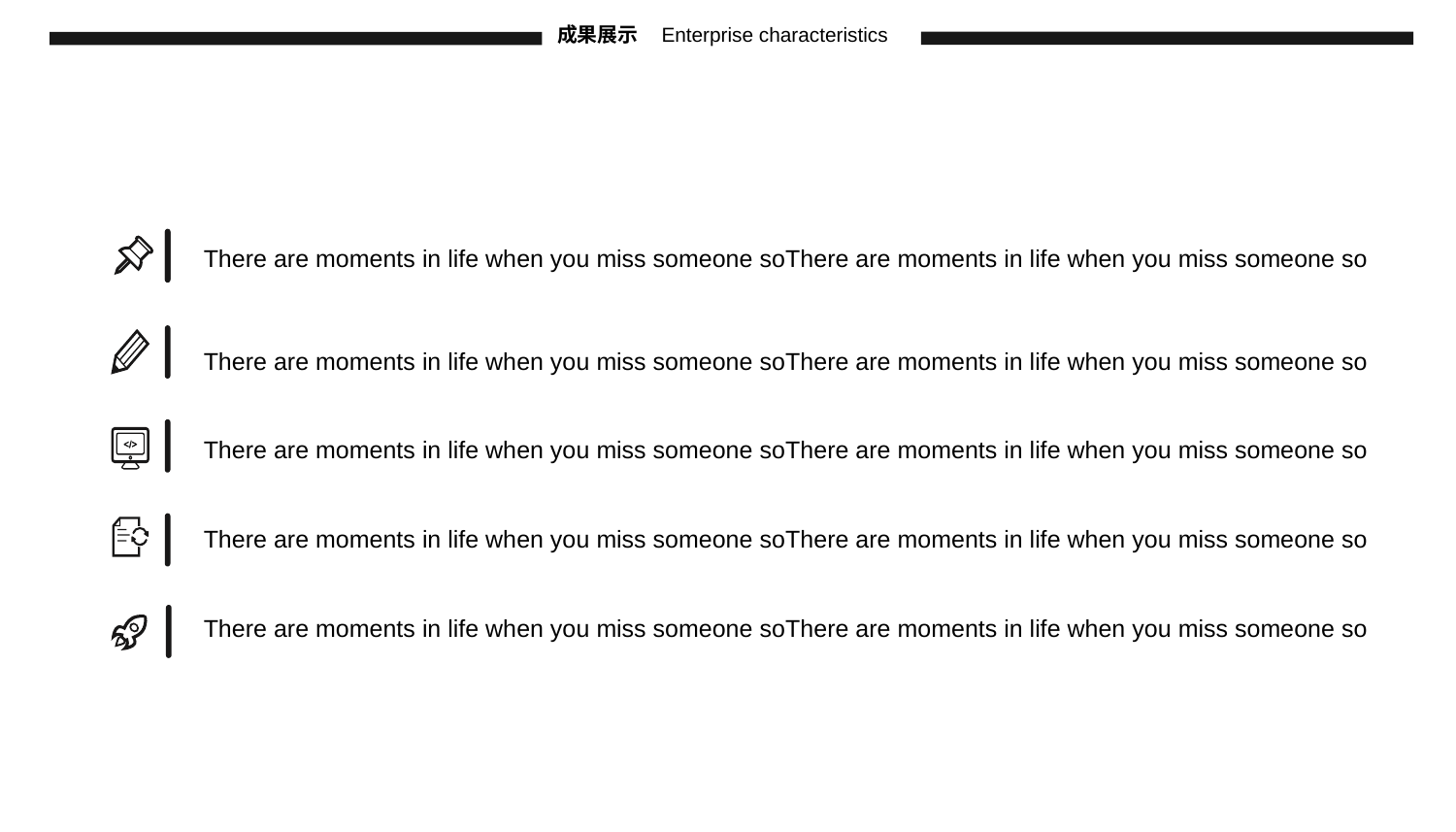

Enterprise characteristics
成果展示

There are moments in life when you miss someone soThere are moments in life when you miss someone so

There are moments in life when you miss someone soThere are moments in life when you miss someone so
There are moments in life when you miss someone soThere are moments in life when you miss someone so
There are moments in life when you miss someone soThere are moments in life when you miss someone so
There are moments in life when you miss someone soThere are moments in life when you miss someone so